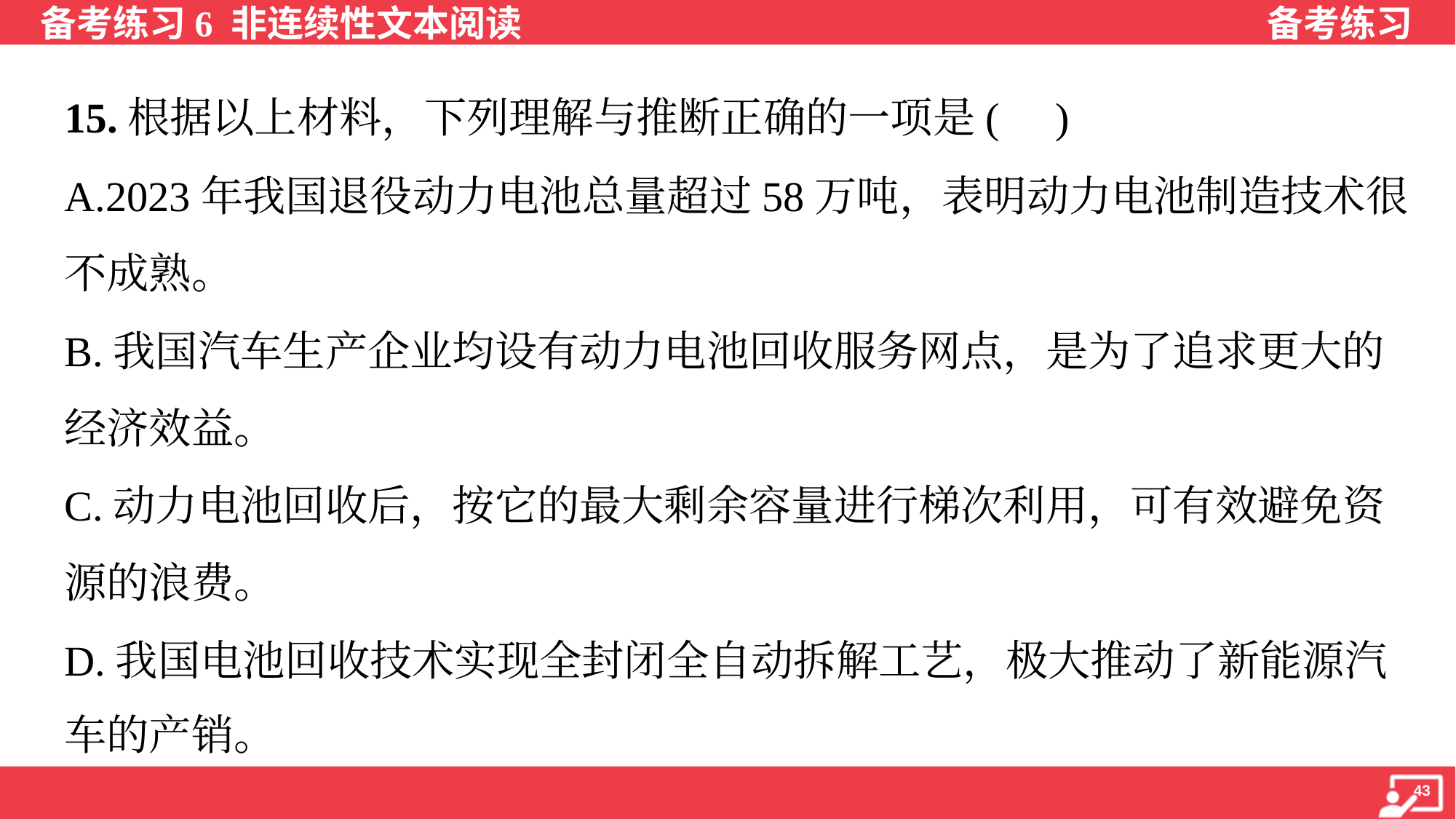

15.根据以上材料，下列理解与推断正确的一项是(     )
A.2023年我国退役动力电池总量超过58万吨，表明动力电池制造技术很
不成熟。
B.我国汽车生产企业均设有动力电池回收服务网点，是为了追求更大的
经济效益。
C.动力电池回收后，按它的最大剩余容量进行梯次利用，可有效避免资
源的浪费。
D.我国电池回收技术实现全封闭全自动拆解工艺，极大推动了新能源汽
车的产销。